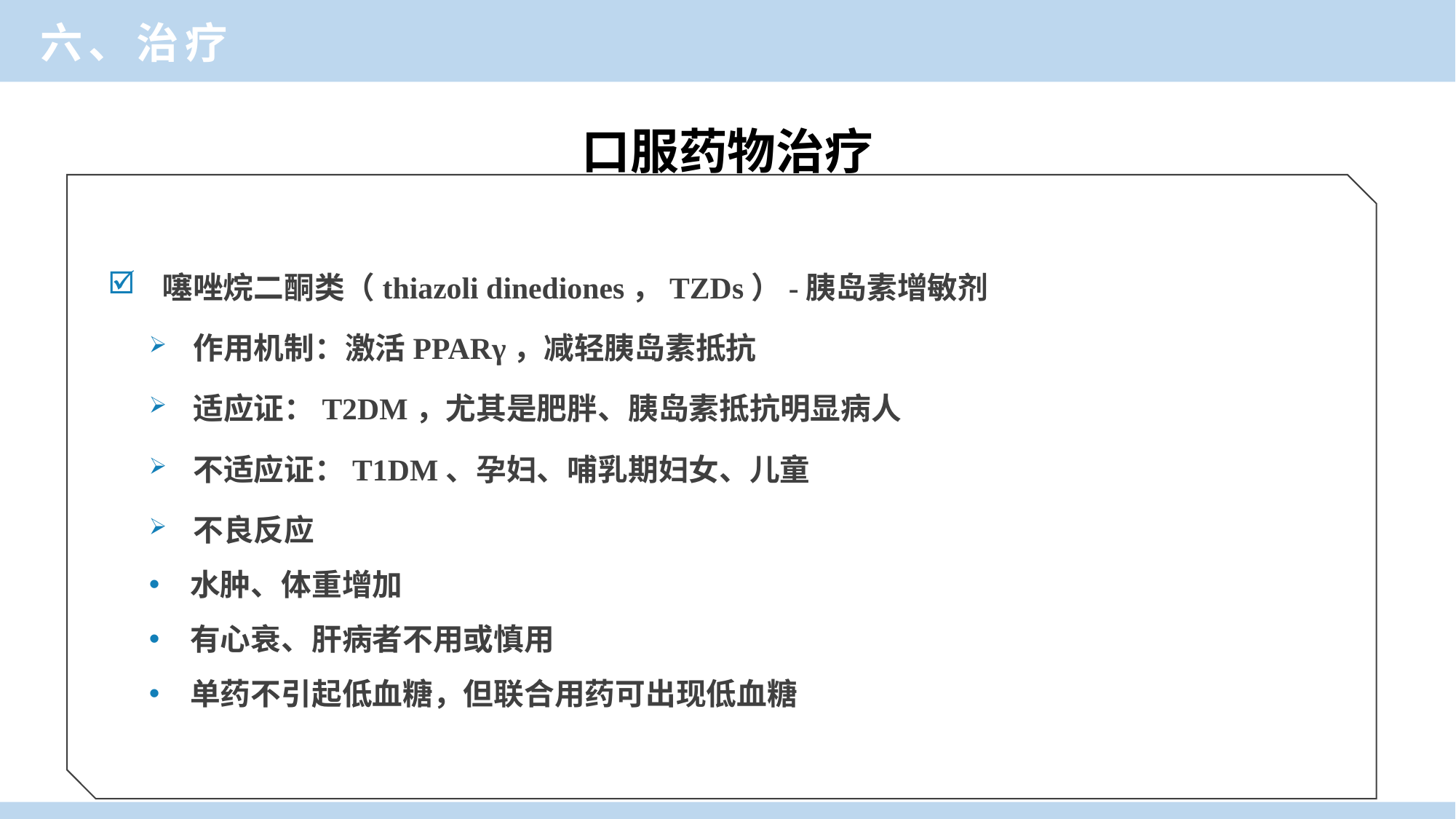

六、治疗
口服药物治疗

噻唑烷二酮类（thiazoli dinediones，TZDs）-胰岛素增敏剂
作用机制：激活PPARγ，减轻胰岛素抵抗
适应证：T2DM，尤其是肥胖、胰岛素抵抗明显病人
不适应证：T1DM、孕妇、哺乳期妇女、儿童
不良反应
水肿、体重增加
有心衰、肝病者不用或慎用
单药不引起低血糖，但联合用药可出现低血糖